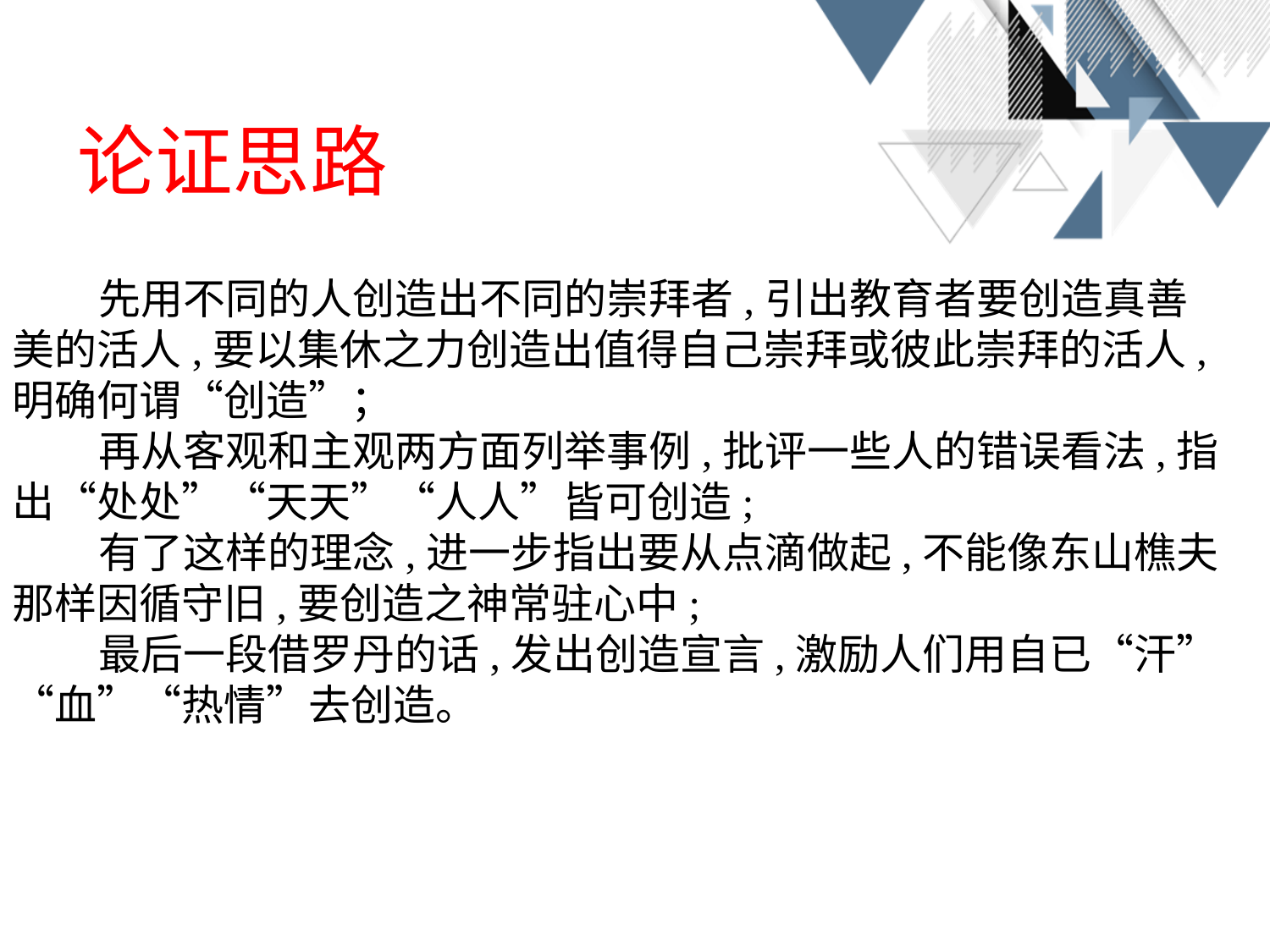

论证思路
        先用不同的人创造出不同的崇拜者,引出教育者要创造真善美的活人,要以集休之力创造出值得自己崇拜或彼此崇拜的活人,明确何谓“创造”；
        再从客观和主观两方面列举事例,批评一些人的错误看法,指出“处处”“天天”“人人”皆可创造;
        有了这样的理念,进一步指出要从点滴做起,不能像东山樵夫那样因循守旧,要创造之神常驻心中;
        最后一段借罗丹的话,发出创造宣言,激励人们用自已“汗”“血”“热情”去创造。